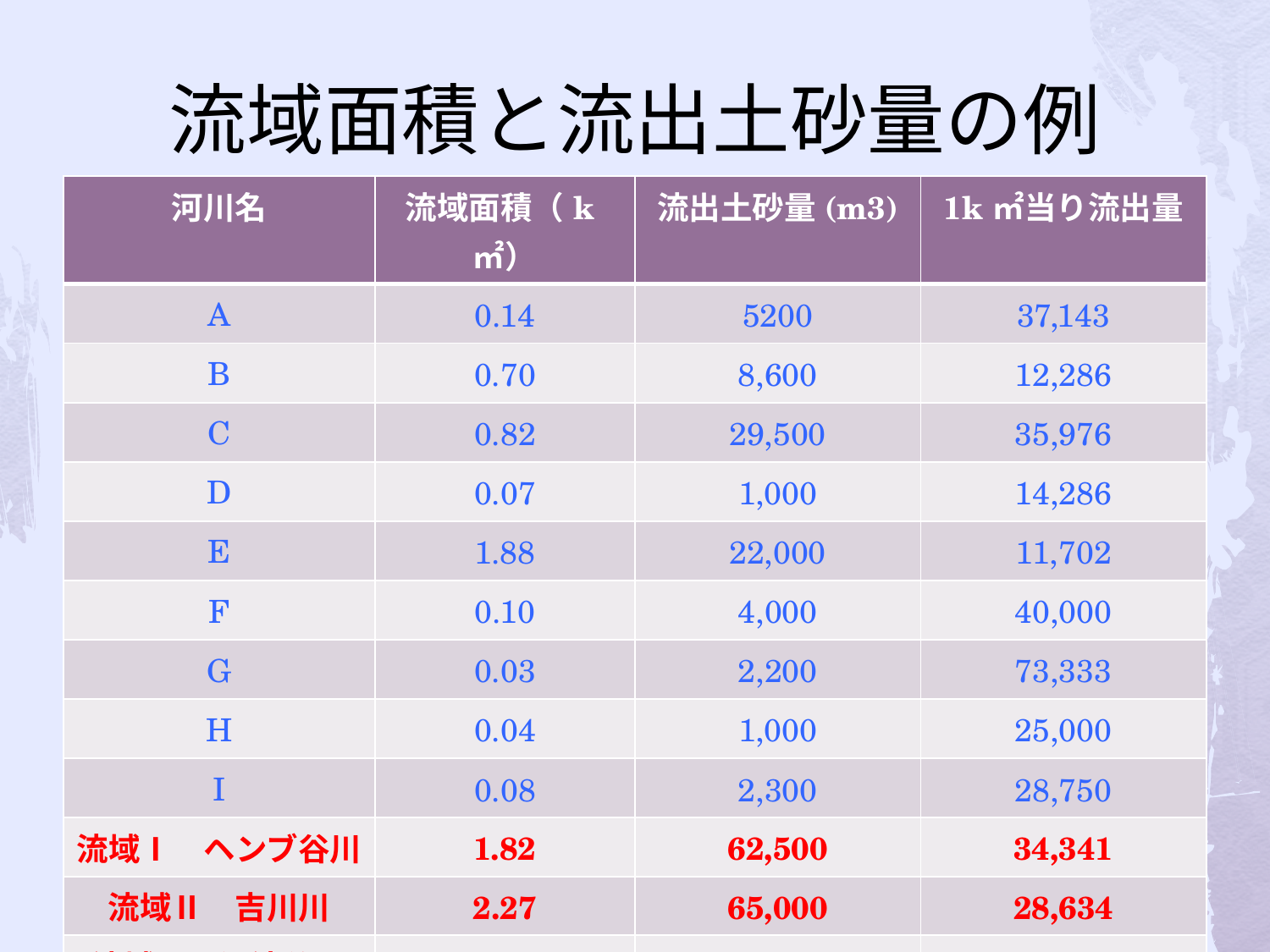

# 流域面積と流出土砂量の例
| 河川名 | 流域面積（k㎡） | 流出土砂量(m3) | 1k㎡当り流出量 |
| --- | --- | --- | --- |
| A | 0.14 | 5200 | 37,143 |
| B | 0.70 | 8,600 | 12,286 |
| C | 0.82 | 29,500 | 35,976 |
| D | 0.07 | 1,000 | 14,286 |
| E | 1.88 | 22,000 | 11,702 |
| F | 0.10 | 4,000 | 40,000 |
| G | 0.03 | 2,200 | 73,333 |
| H | 0.04 | 1,000 | 25,000 |
| I | 0.08 | 2,300 | 28,750 |
| 流域Ⅰ　ヘンブ谷川 | 1.82 | 62,500 | 34,341 |
| 流域Ⅱ　吉川川 | 2.27 | 65,000 | 28,634 |
| 流域Ⅰ　江浪谷川 | 2.46 | 79,000 | 32,114 |
| 全流域 | 6.55 | 206,500 | 31,527 |